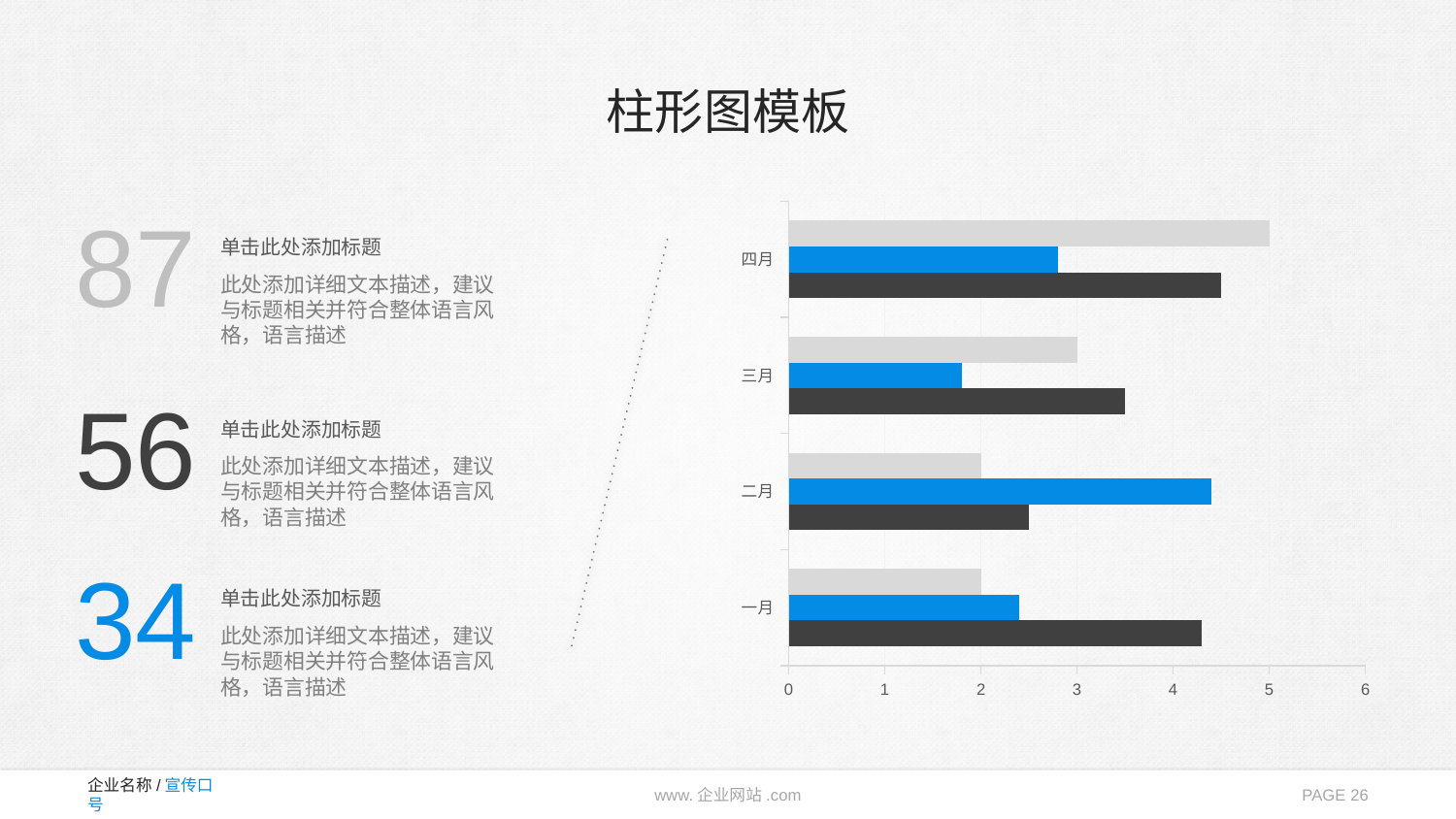

# 柱形图模板
87

### Chart

| Category | 列1 | 列2 | 列3 |
|---|---|---|---|
| 一月 | 4.3 | 2.4 | 2.0 |
| 二月 | 2.5 | 4.4 | 2.0 |
| 三月 | 3.5 | 1.8 | 3.0 |
| 四月 | 4.5 | 2.8 | 5.0 |
单击此处添加标题
此处添加详细文本描述，建议与标题相关并符合整体语言风格，语言描述
56
单击此处添加标题
此处添加详细文本描述，建议与标题相关并符合整体语言风格，语言描述
34
单击此处添加标题
此处添加详细文本描述，建议与标题相关并符合整体语言风格，语言描述
PAGE 26
www.企业网站.com